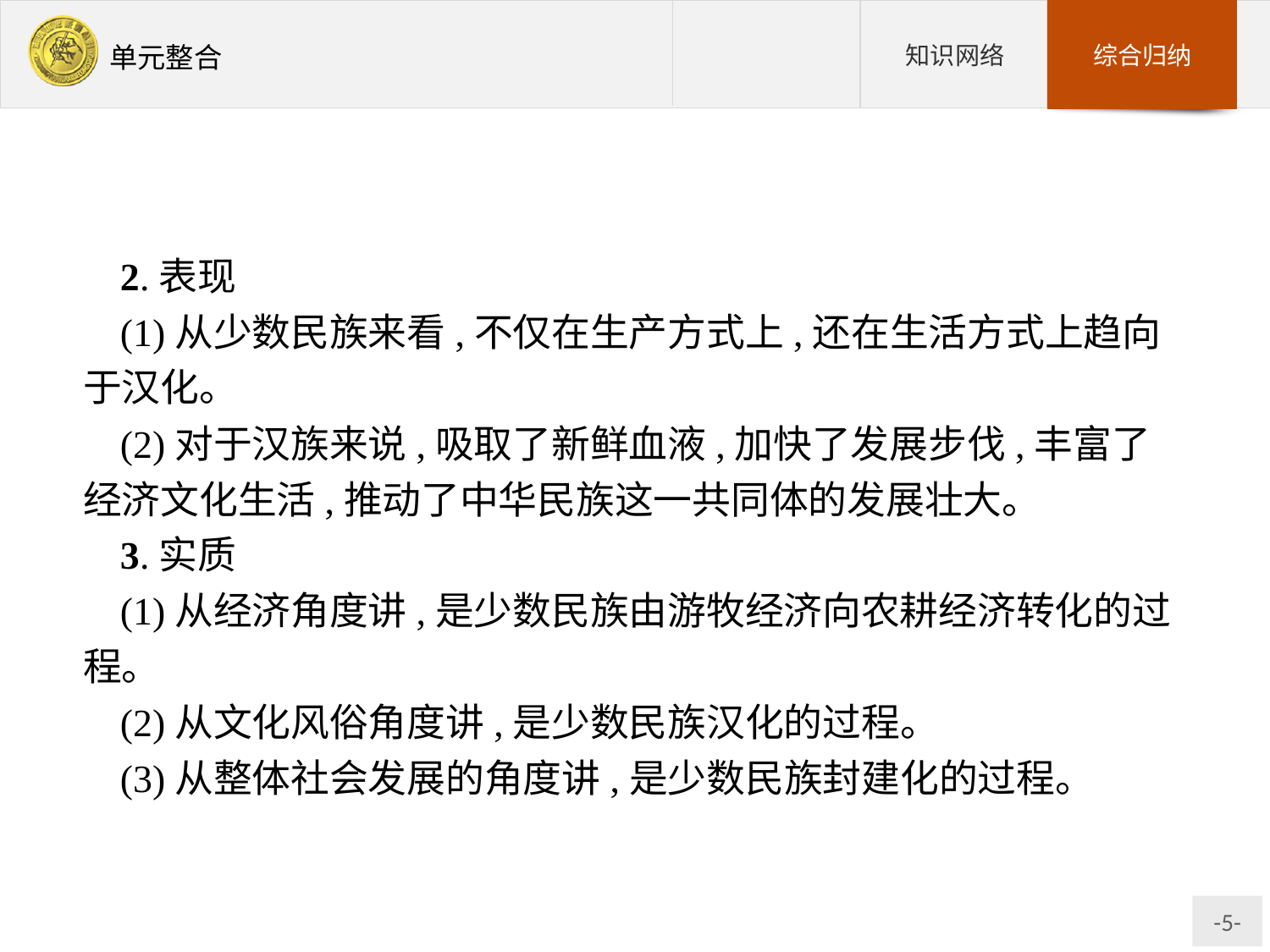

2.表现
(1)从少数民族来看,不仅在生产方式上,还在生活方式上趋向于汉化。
(2)对于汉族来说,吸取了新鲜血液,加快了发展步伐,丰富了经济文化生活,推动了中华民族这一共同体的发展壮大。
3.实质
(1)从经济角度讲,是少数民族由游牧经济向农耕经济转化的过程。
(2)从文化风俗角度讲,是少数民族汉化的过程。
(3)从整体社会发展的角度讲,是少数民族封建化的过程。